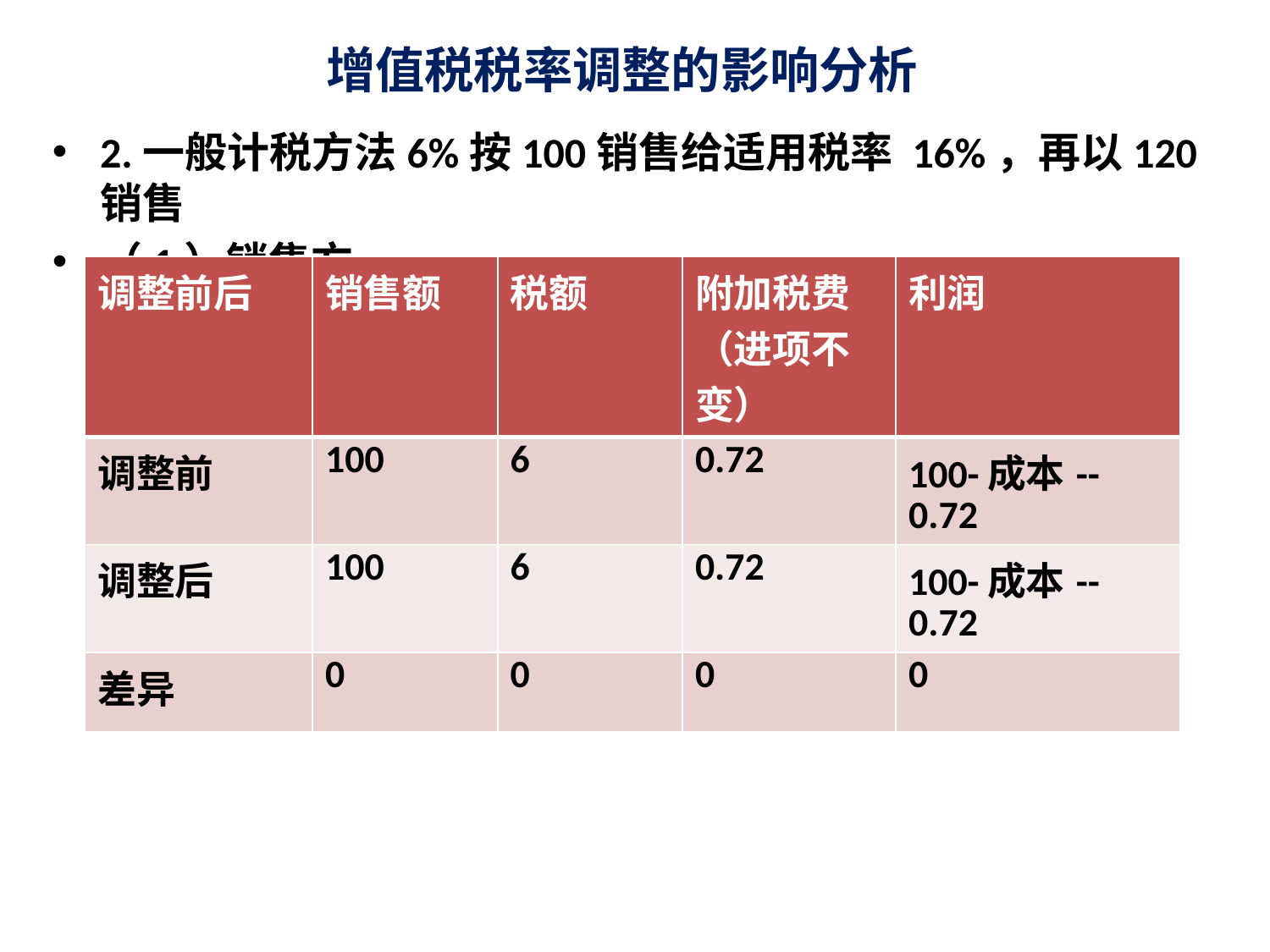

# 增值税税率调整的影响分析
2.一般计税方法6%按100销售给适用税率 16%，再以120销售
（1）销售方

| 调整前后 | 销售额 | 税额 | 附加税费（进项不变） | 利润 |
| --- | --- | --- | --- | --- |
| 调整前 | 100 | 6 | 0.72 | 100-成本--0.72 |
| 调整后 | 100 | 6 | 0.72 | 100-成本--0.72 |
| 差异 | 0 | 0 | 0 | 0 |